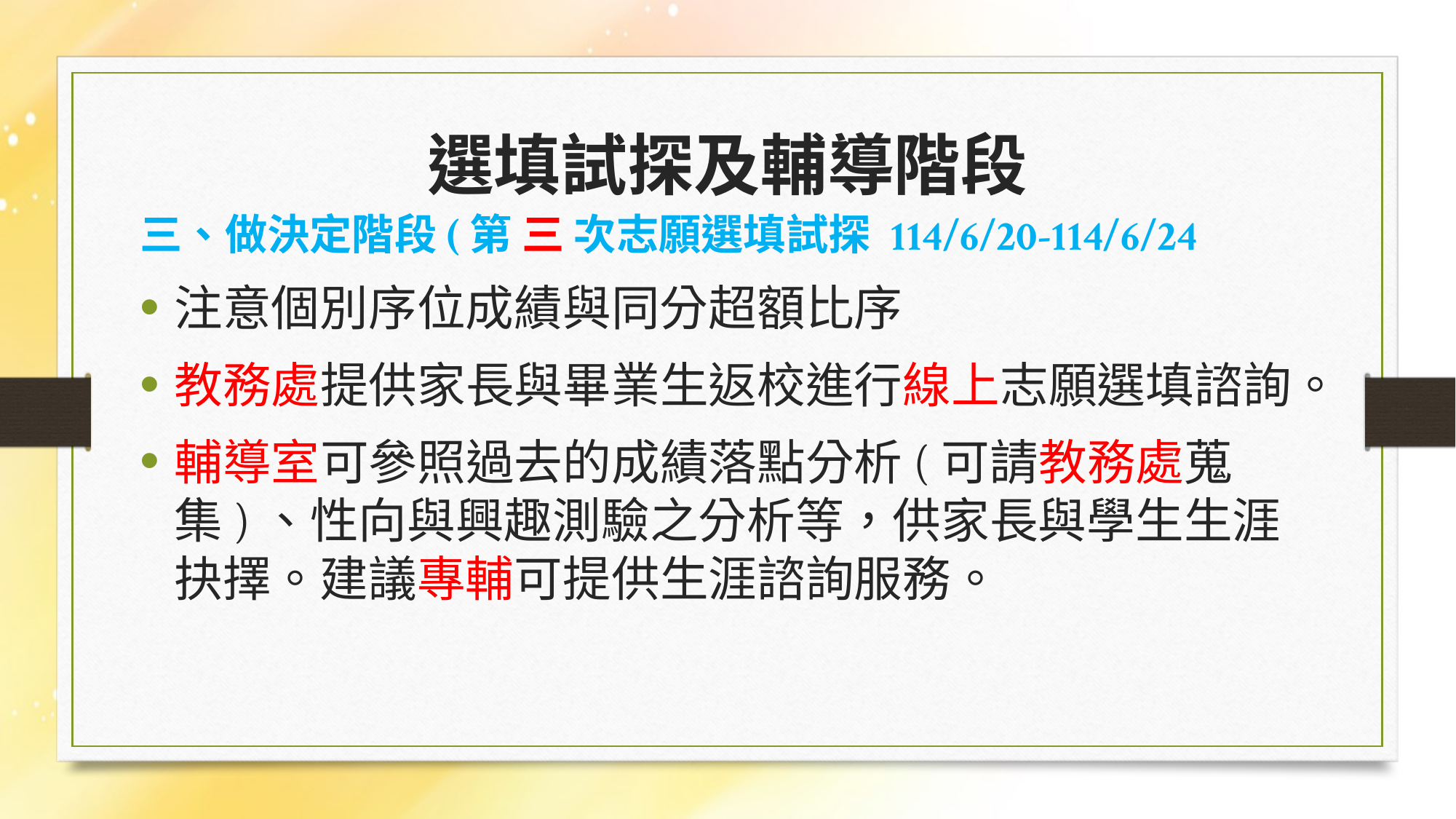

# 選填試探及輔導階段
三、做決定階段(第 三 次志願選填試探 114/6/20-114/6/24
注意個別序位成績與同分超額比序
教務處提供家長與畢業生返校進行線上志願選填諮詢。
輔導室可參照過去的成績落點分析(可請教務處蒐集)、性向與興趣測驗之分析等，供家長與學生生涯抉擇。建議專輔可提供生涯諮詢服務。